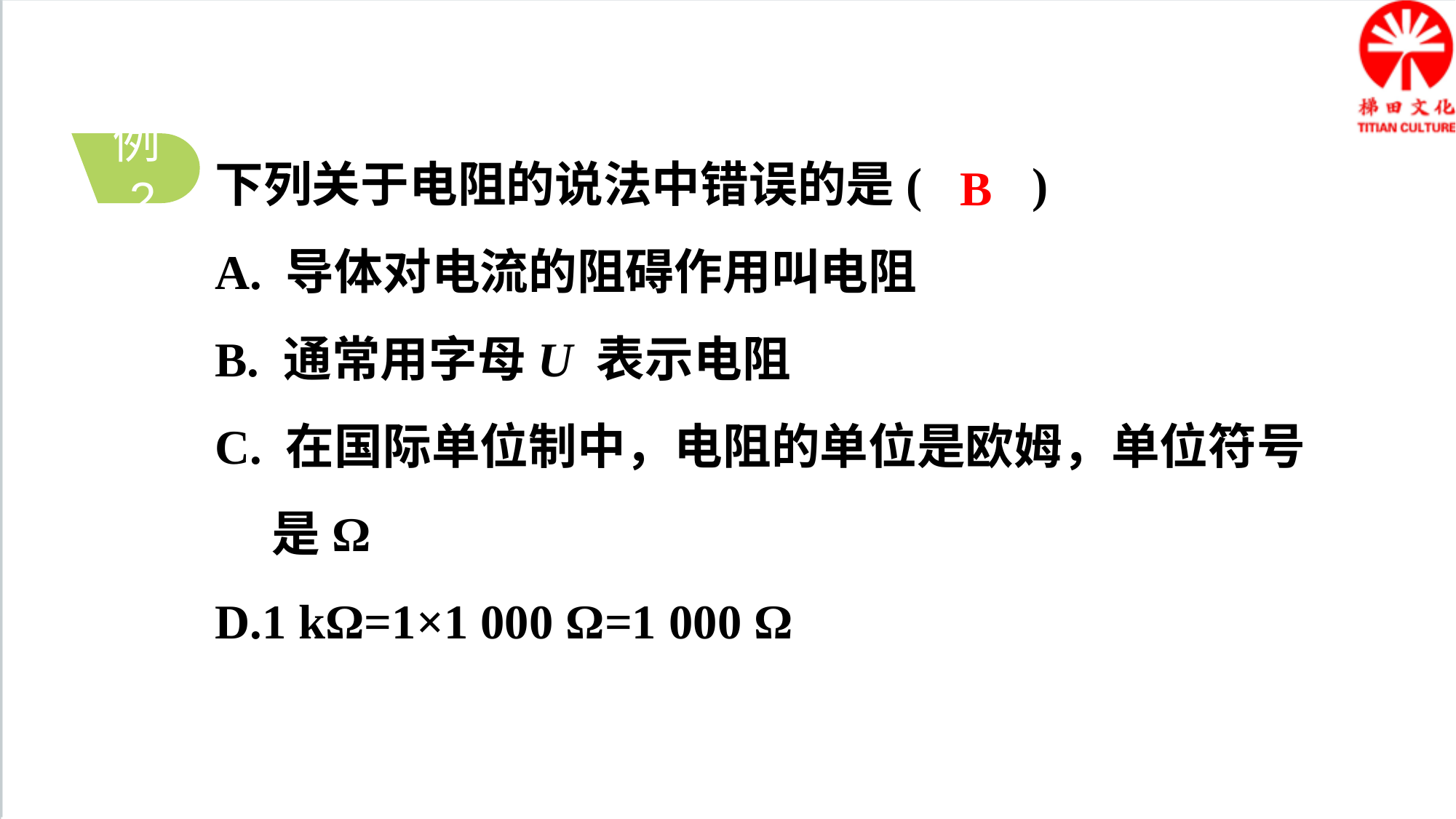

下列关于电阻的说法中错误的是(         )
A. 导体对电流的阻碍作用叫电阻
B. 通常用字母U 表示电阻
C. 在国际单位制中，电阻的单位是欧姆，单位符号是Ω
D.1 kΩ=1×1 000 Ω=1 000 Ω
B
例2